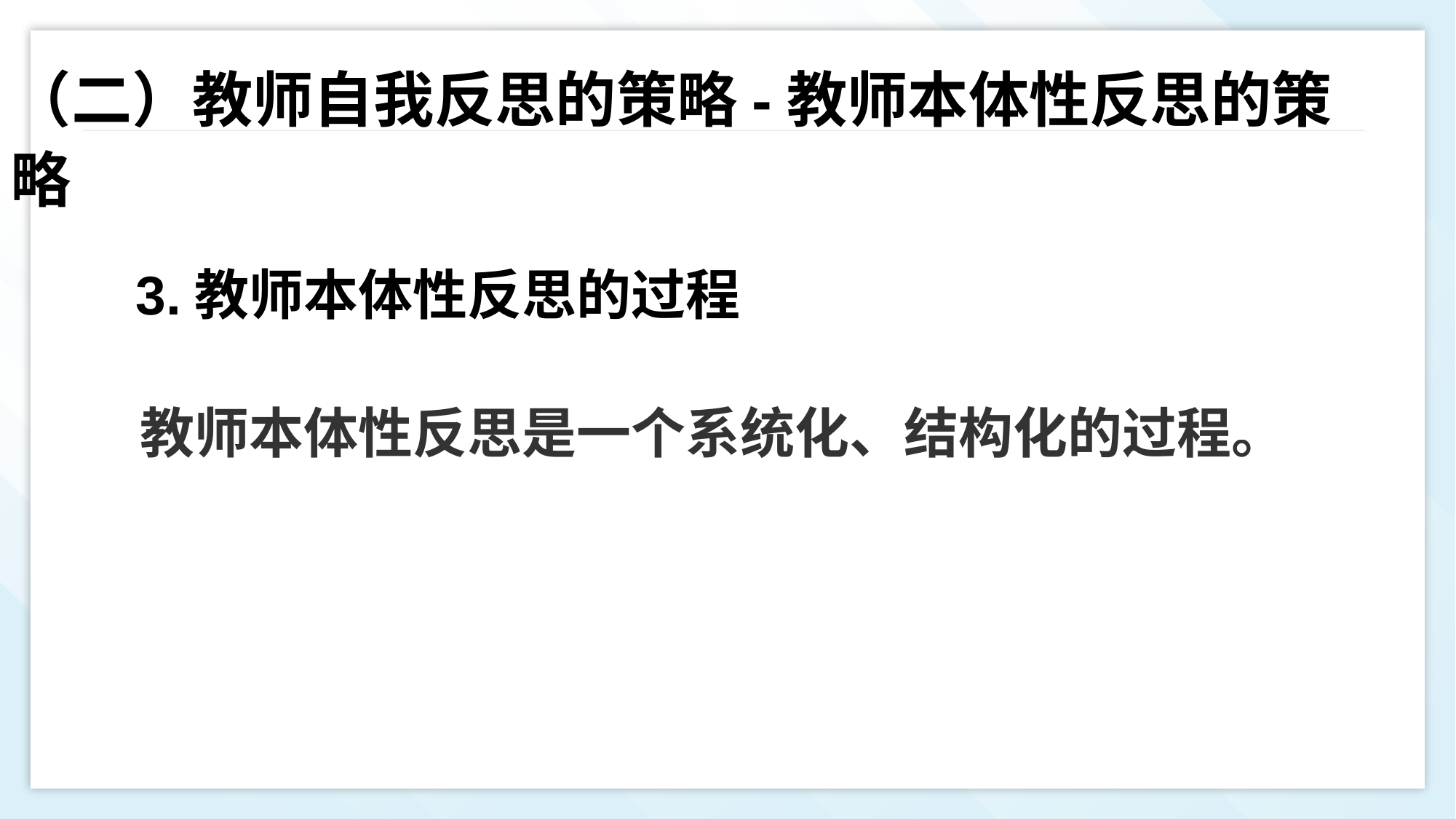

（二）教师自我反思的策略-教师本体性反思的策略
3.教师本体性反思的过程
教师本体性反思是一个系统化、结构化的过程。